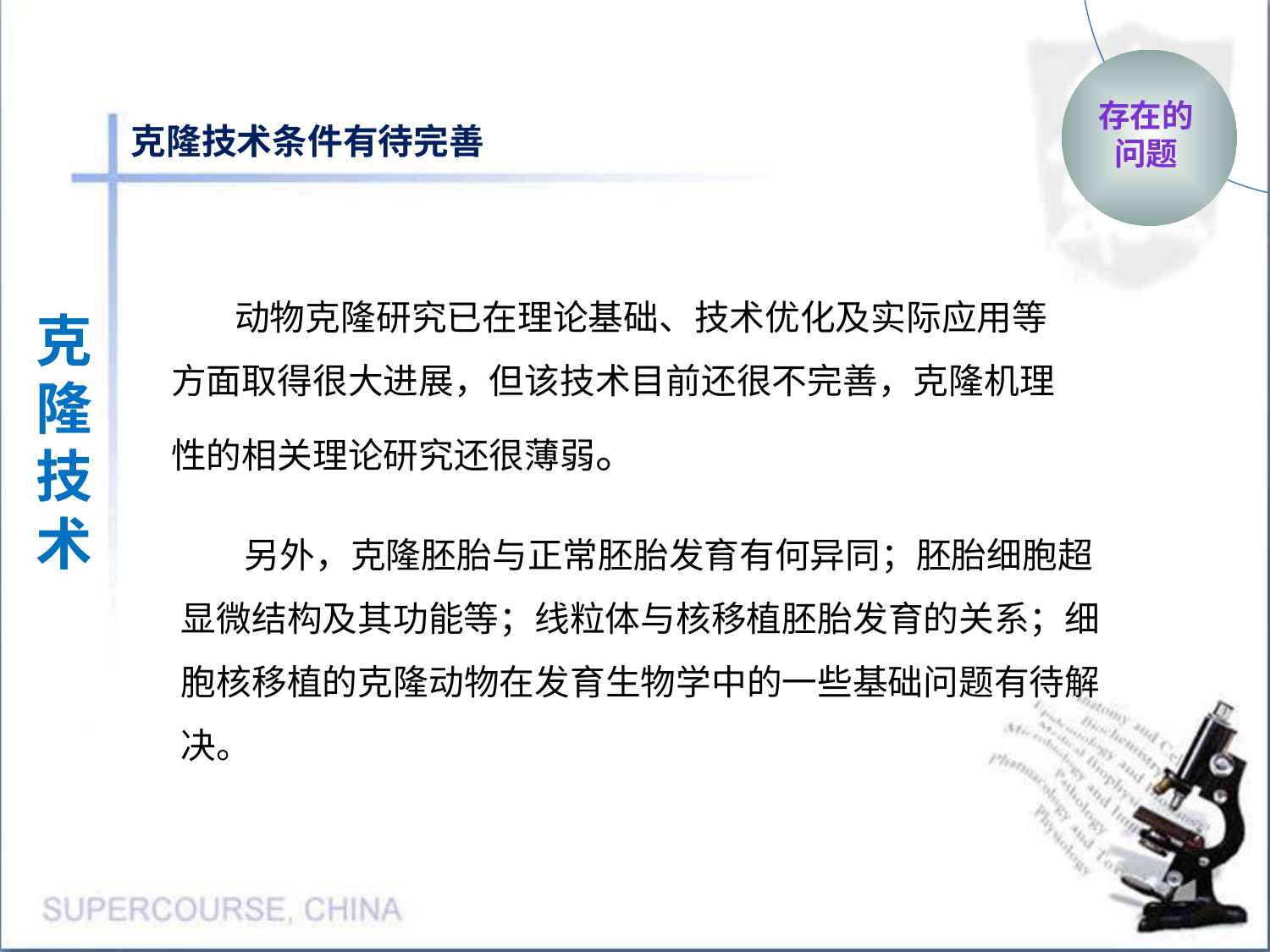

存在的问题
克隆技术条件有待完善
动物克隆研究已在理论基础、技术优化及实际应用等方面取得很大进展，但该技术目前还很不完善，克隆机理性的相关理论研究还很薄弱。
克隆
技术
另外，克隆胚胎与正常胚胎发育有何异同；胚胎细胞超显微结构及其功能等；线粒体与核移植胚胎发育的关系；细胞核移植的克隆动物在发育生物学中的一些基础问题有待解决。